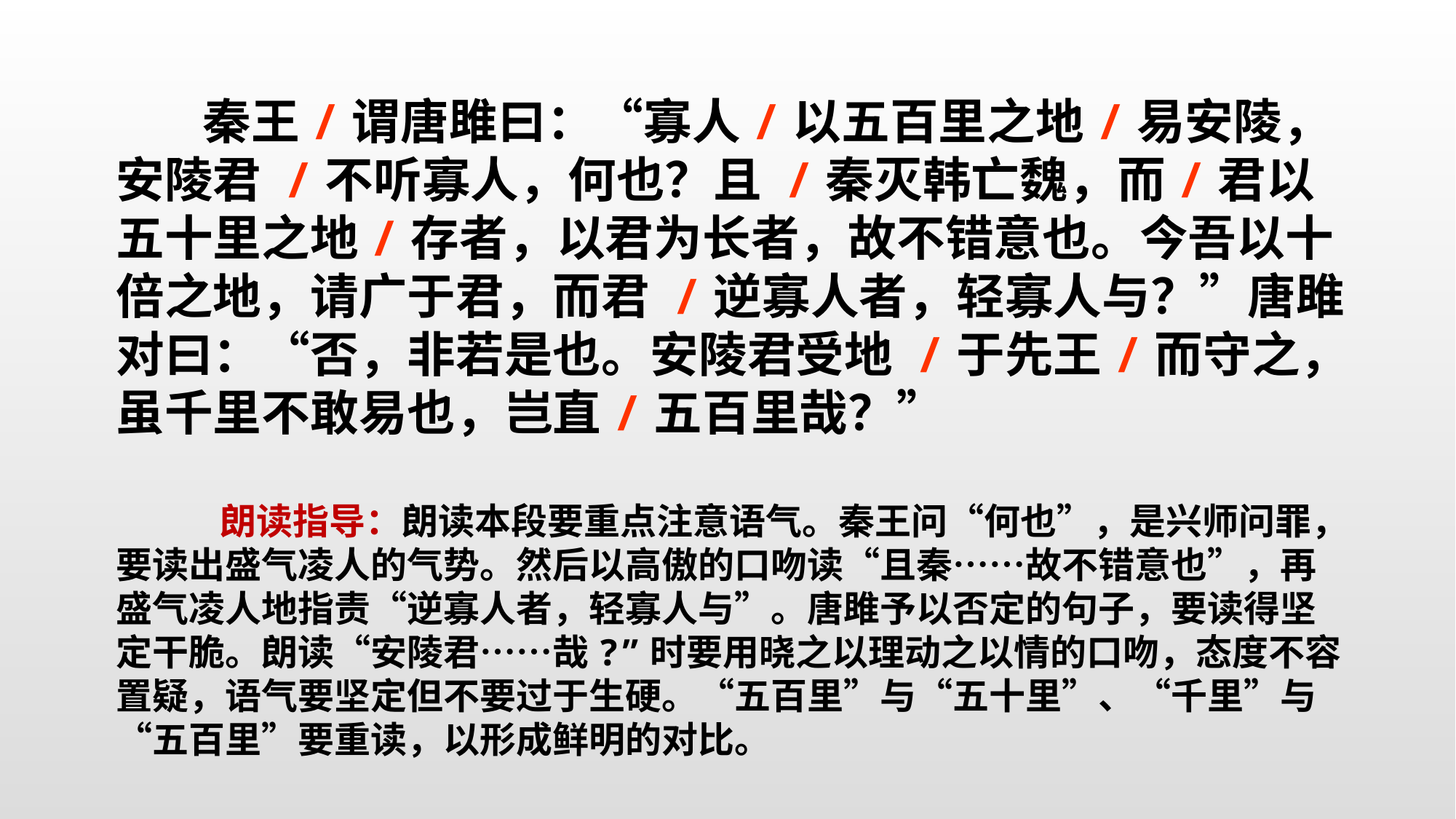

秦王/谓唐雎曰：“寡人/以五百里之地/易安陵，安陵君 /不听寡人，何也？且 /秦灭韩亡魏，而/君以五十里之地/存者，以君为长者，故不错意也。今吾以十倍之地，请广于君，而君 /逆寡人者，轻寡人与？”唐雎对曰：“否，非若是也。安陵君受地 /于先王/而守之，虽千里不敢易也，岂直/五百里哉？”

     朗读指导：朗读本段要重点注意语气。秦王问“何也”，是兴师问罪，要读出盛气凌人的气势。然后以高傲的口吻读“且秦……故不错意也”，再盛气凌人地指责“逆寡人者，轻寡人与”。唐雎予以否定的句子，要读得坚定干脆。朗读“安陵君……哉?”时要用晓之以理动之以情的口吻，态度不容置疑，语气要坚定但不要过于生硬。“五百里”与“五十里”、“千里”与“五百里”要重读，以形成鲜明的对比。